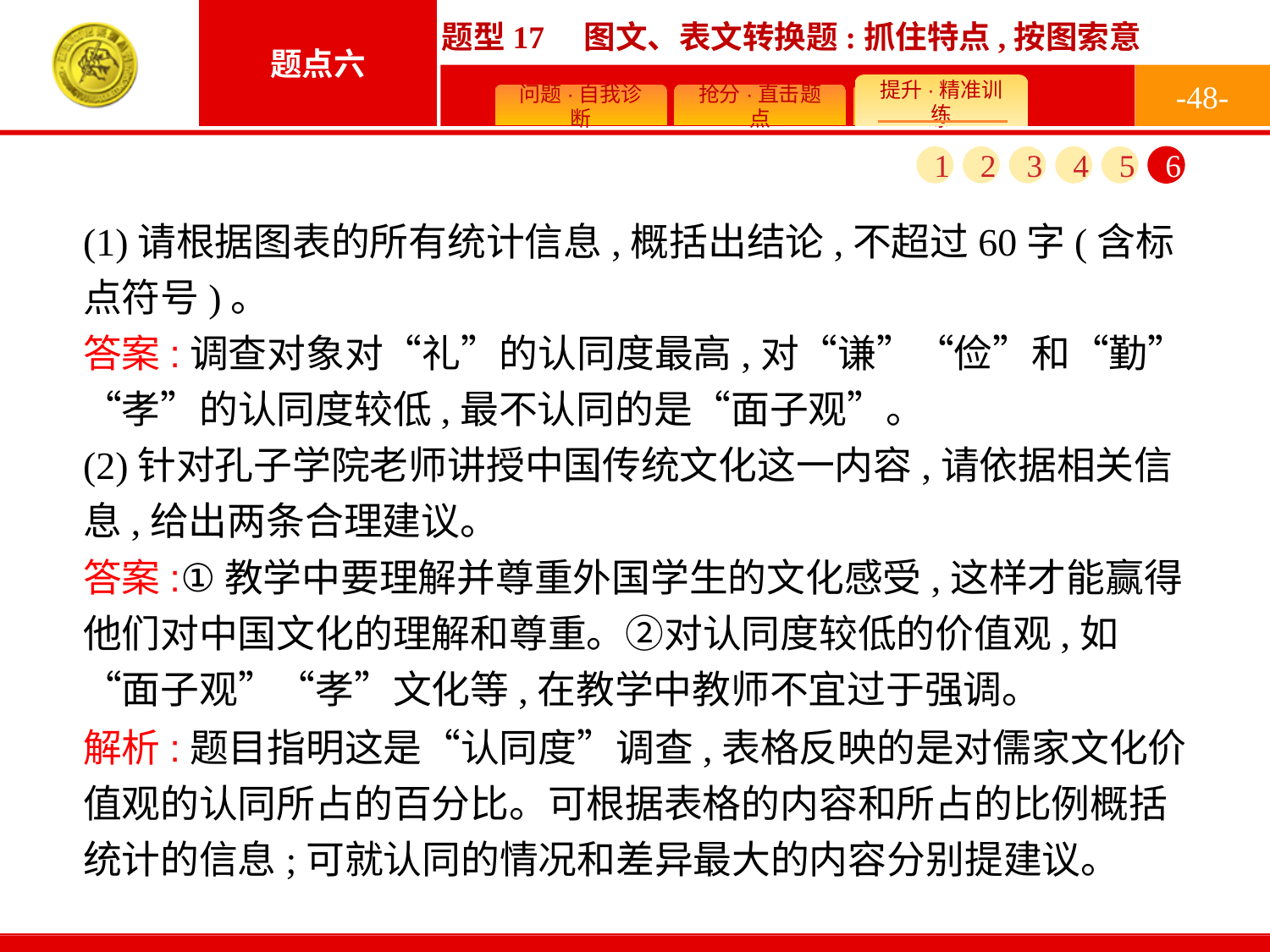

-48-
1
2
3
4
5
6
(1)请根据图表的所有统计信息,概括出结论,不超过60字(含标点符号)。

(2)针对孔子学院老师讲授中国传统文化这一内容,请依据相关信息,给出两条合理建议。
答案:调查对象对“礼”的认同度最高,对“谦”“俭”和“勤”“孝”的认同度较低,最不认同的是“面子观”。
答案:①教学中要理解并尊重外国学生的文化感受,这样才能赢得他们对中国文化的理解和尊重。②对认同度较低的价值观,如“面子观”“孝”文化等,在教学中教师不宜过于强调。
解析:题目指明这是“认同度”调查,表格反映的是对儒家文化价值观的认同所占的百分比。可根据表格的内容和所占的比例概括统计的信息;可就认同的情况和差异最大的内容分别提建议。